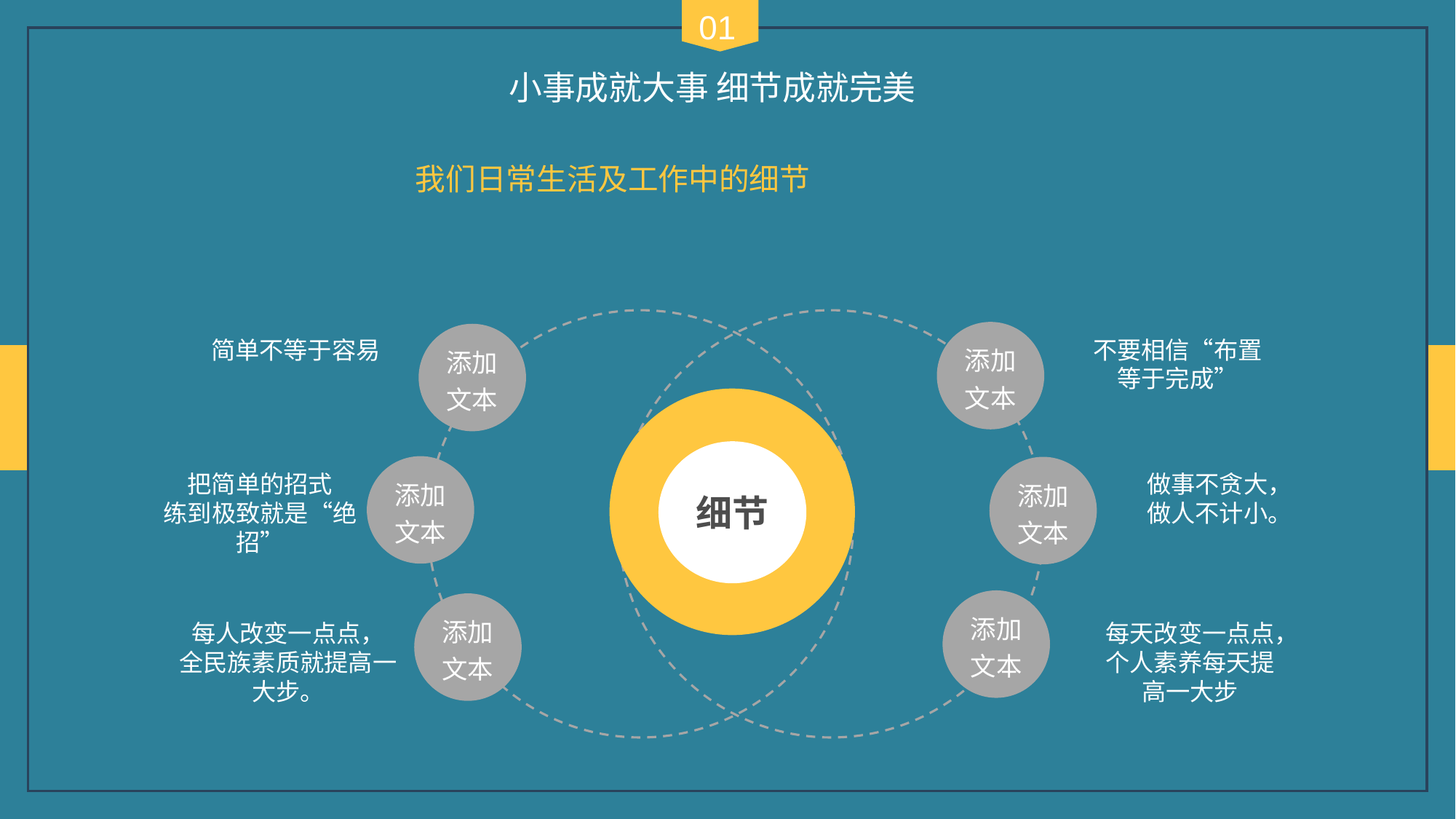

01
小事成就大事 细节成就完美
我们日常生活及工作中的细节

添加文本
添加文本
简单不等于容易
不要相信“布置等于完成”

细节
添加文本
添加文本
把简单的招式
练到极致就是“绝招”
做事不贪大，做人不计小。
添加文本
添加文本
每人改变一点点，
全民族素质就提高一大步。
每天改变一点点，
个人素养每天提高一大步